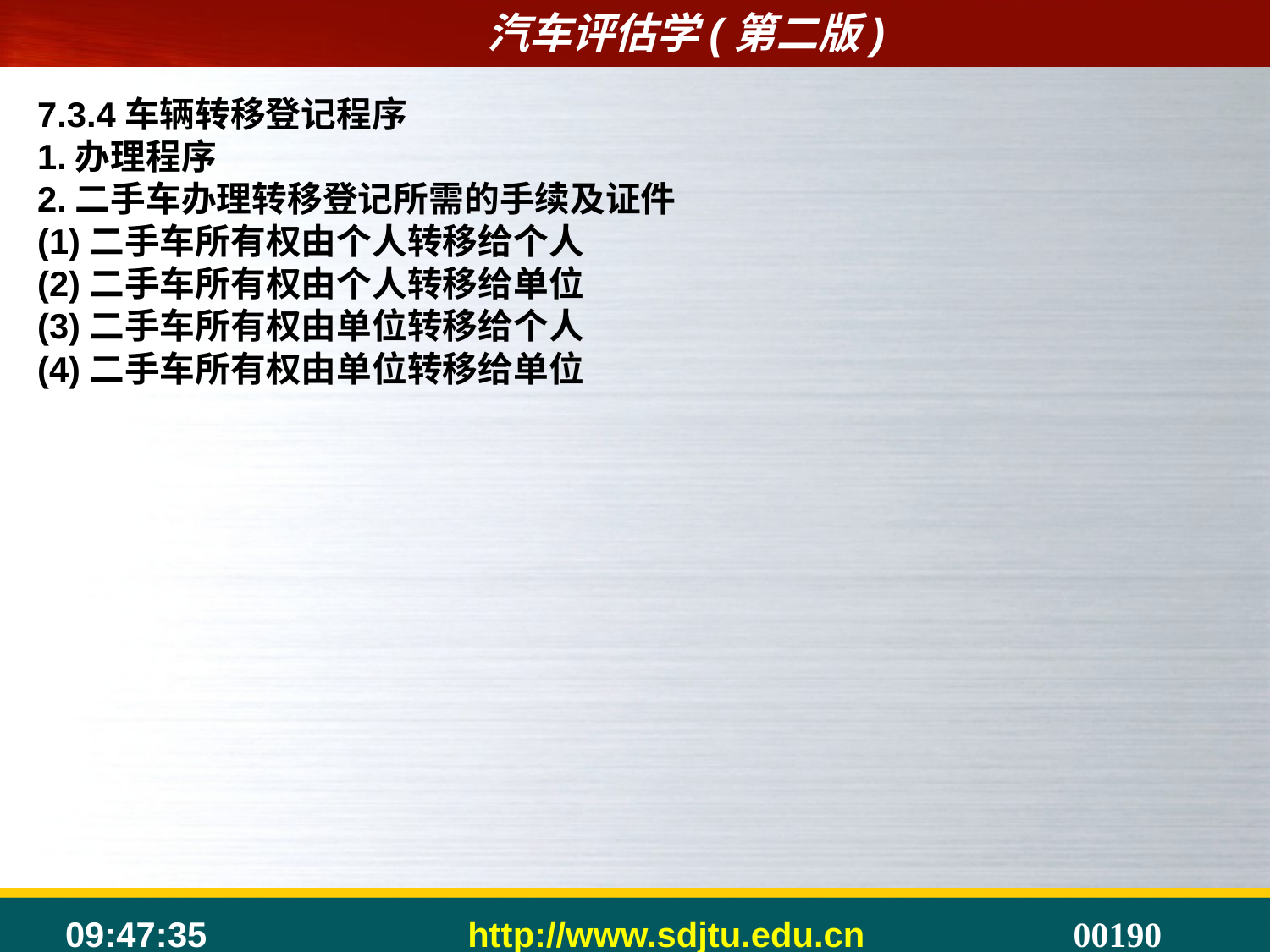

7.3.4车辆转移登记程序
1.办理程序
2.二手车办理转移登记所需的手续及证件
(1)二手车所有权由个人转移给个人
(2)二手车所有权由个人转移给单位
(3)二手车所有权由单位转移给个人
(4)二手车所有权由单位转移给单位